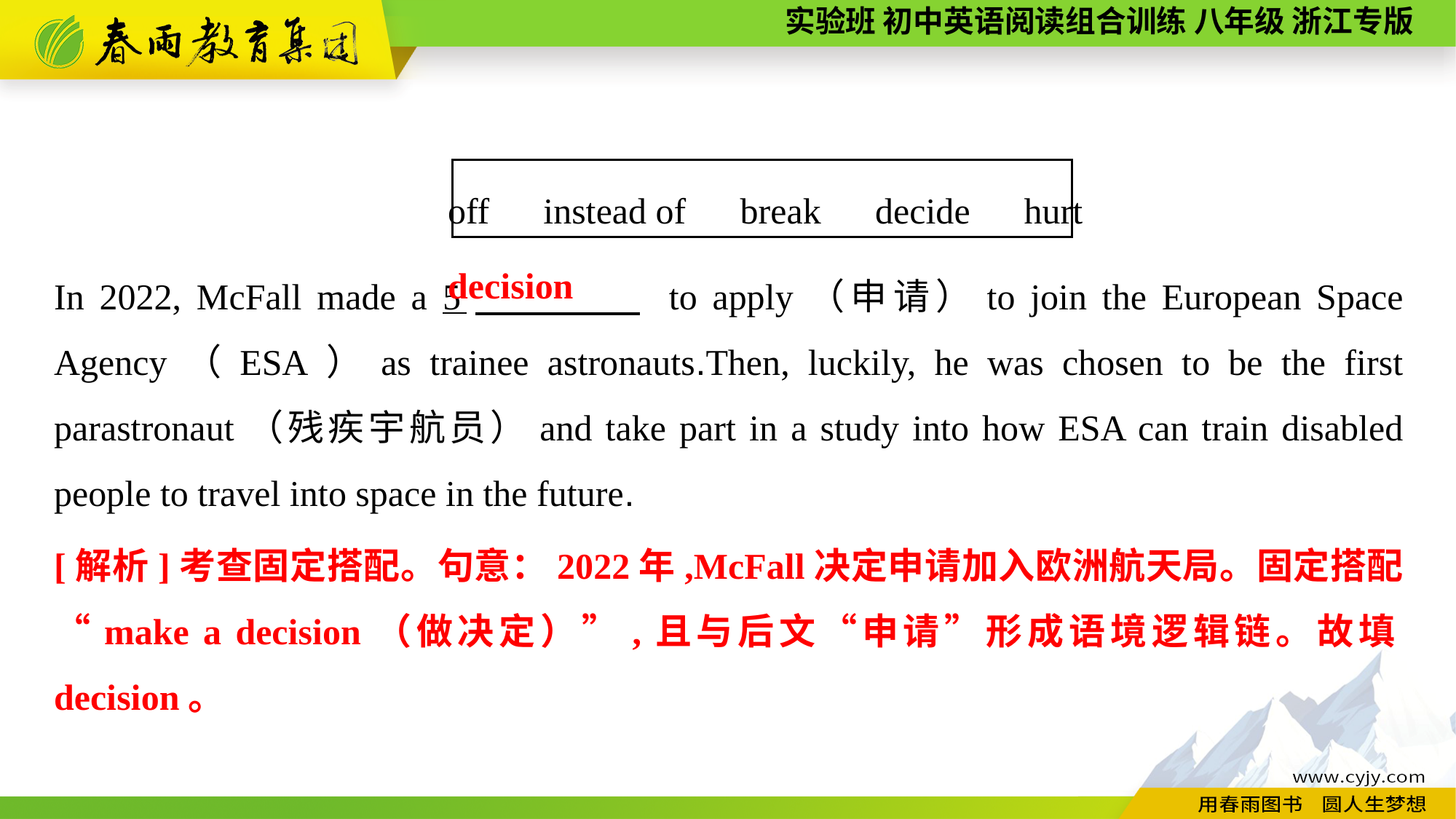

off　instead of　break　decide　hurt

In 2022, McFall made a 5　      　 to apply（申请）to join the European Space Agency（ESA）as trainee astronauts.Then, luckily, he was chosen to be the first parastronaut（残疾宇航员）and take part in a study into how ESA can train disabled people to travel into space in the future.
decision
[解析]考查固定搭配。句意：2022年,McFall决定申请加入欧洲航天局。固定搭配“make a decision（做决定）”,且与后文“申请”形成语境逻辑链。故填decision。